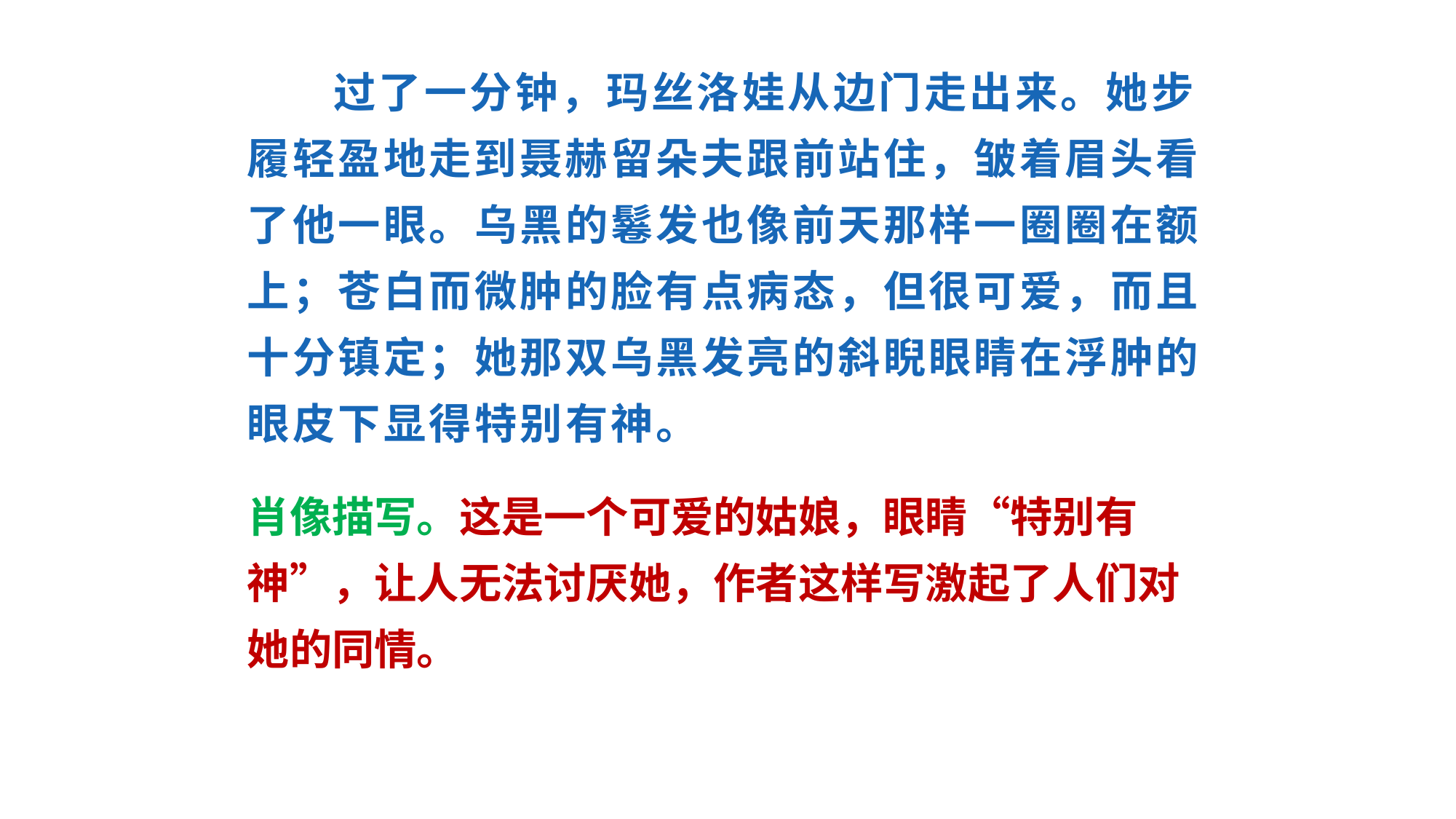

过了一分钟，玛丝洛娃从边门走出来。她步履轻盈地走到聂赫留朵夫跟前站住，皱着眉头看了他一眼。乌黑的鬈发也像前天那样一圈圈在额上；苍白而微肿的脸有点病态，但很可爱，而且十分镇定；她那双乌黑发亮的斜睨眼睛在浮肿的眼皮下显得特别有神。
肖像描写。这是一个可爱的姑娘，眼睛“特别有神”，让人无法讨厌她，作者这样写激起了人们对她的同情。